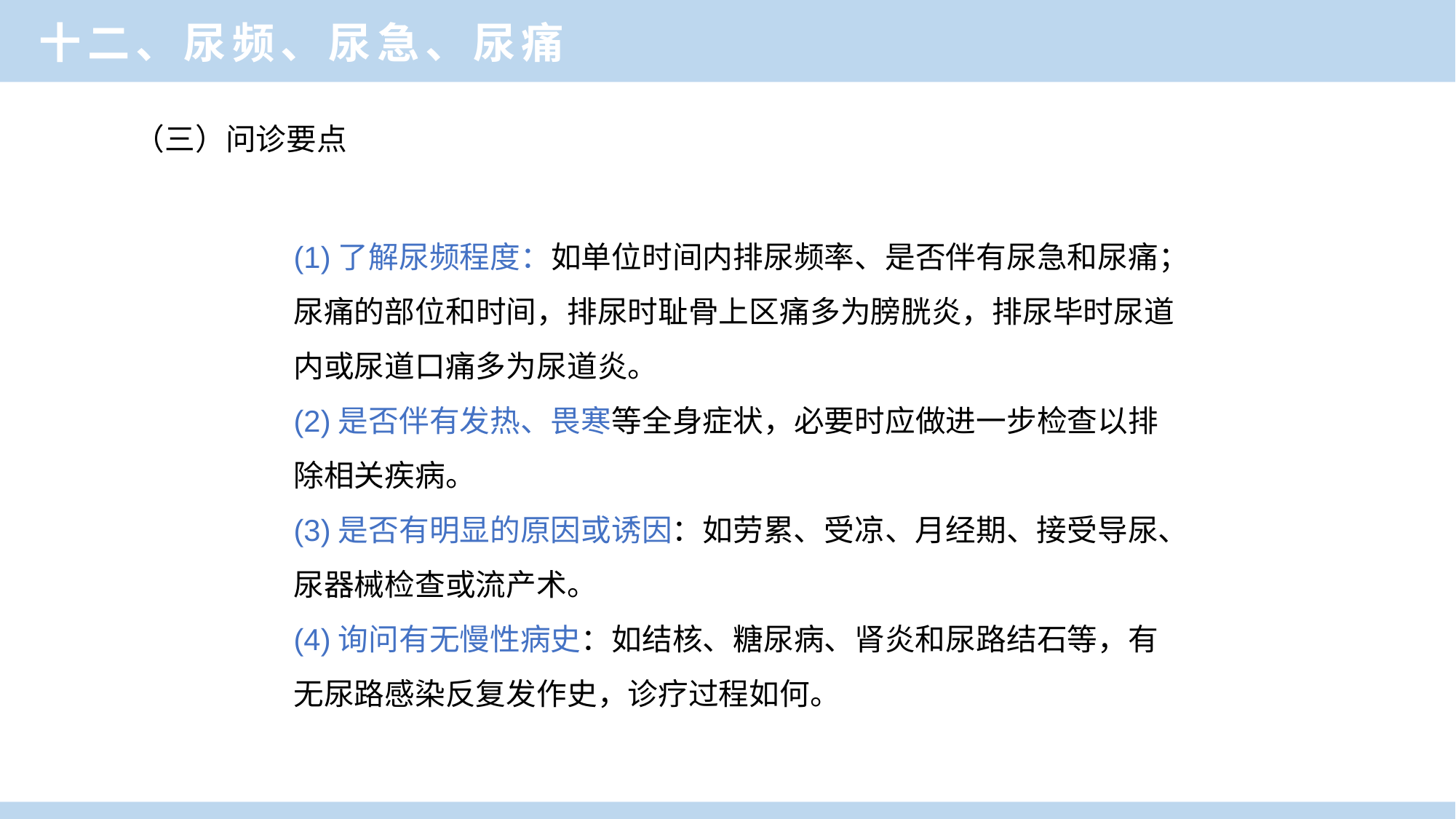

十二、尿频、尿急、尿痛
（三）问诊要点
(1)了解尿频程度：如单位时间内排尿频率、是否伴有尿急和尿痛；尿痛的部位和时间，排尿时耻骨上区痛多为膀胱炎，排尿毕时尿道内或尿道口痛多为尿道炎。
(2)是否伴有发热、畏寒等全身症状，必要时应做进一步检查以排除相关疾病。
(3)是否有明显的原因或诱因：如劳累、受凉、月经期、接受导尿、尿器械检查或流产术。
(4)询问有无慢性病史：如结核、糖尿病、肾炎和尿路结石等，有无尿路感染反复发作史，诊疗过程如何。